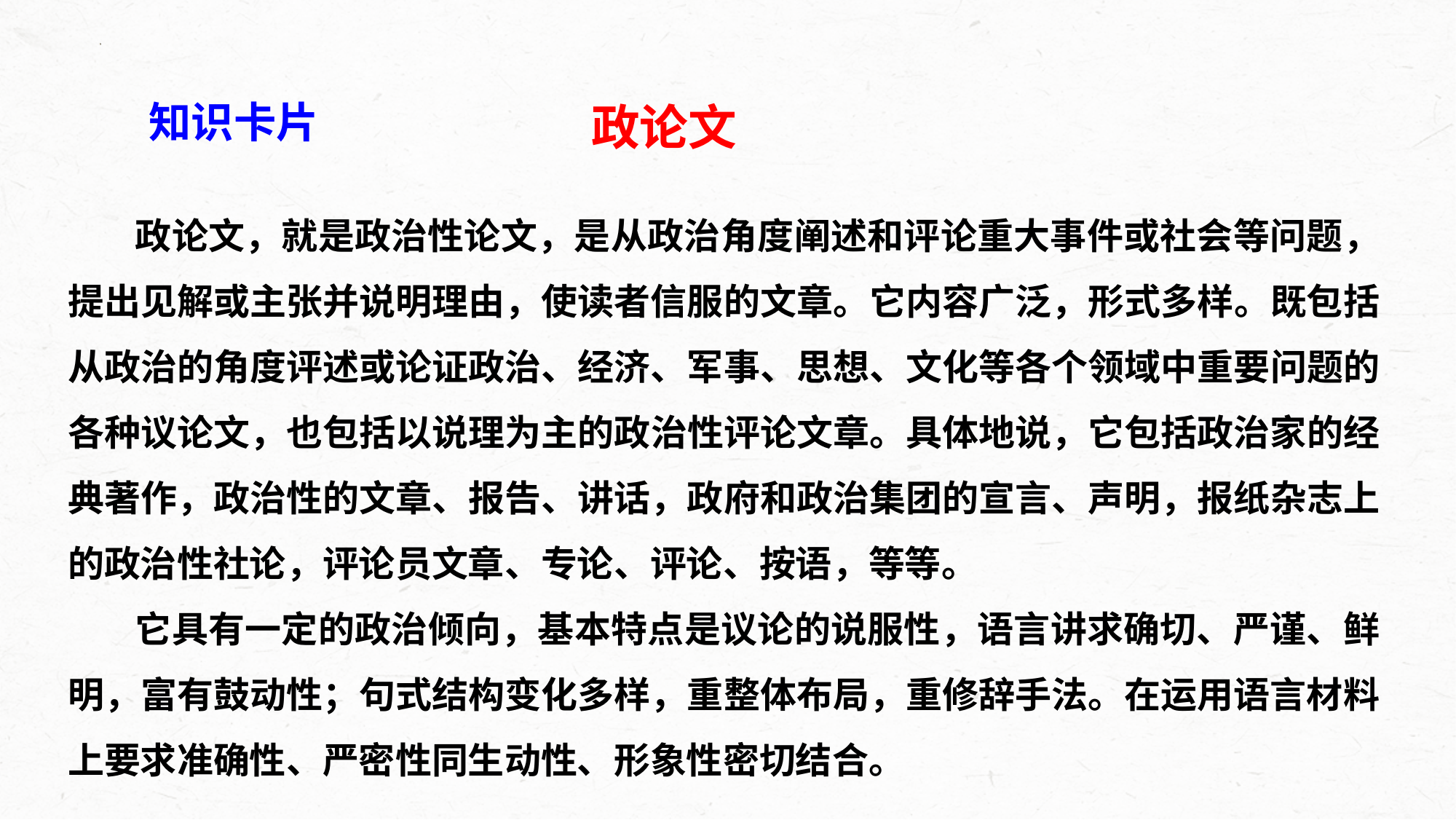

政论文
知识卡片
政论文，就是政治性论文，是从政治角度阐述和评论重大事件或社会等问题，提出见解或主张并说明理由，使读者信服的文章。它内容广泛，形式多样。既包括从政治的角度评述或论证政治、经济、军事、思想、文化等各个领域中重要问题的各种议论文，也包括以说理为主的政治性评论文章。具体地说，它包括政治家的经典著作，政治性的文章、报告、讲话，政府和政治集团的宣言、声明，报纸杂志上的政治性社论，评论员文章、专论、评论、按语，等等。
它具有一定的政治倾向，基本特点是议论的说服性，语言讲求确切、严谨、鲜明，富有鼓动性；句式结构变化多样，重整体布局，重修辞手法。在运用语言材料上要求准确性、严密性同生动性、形象性密切结合。